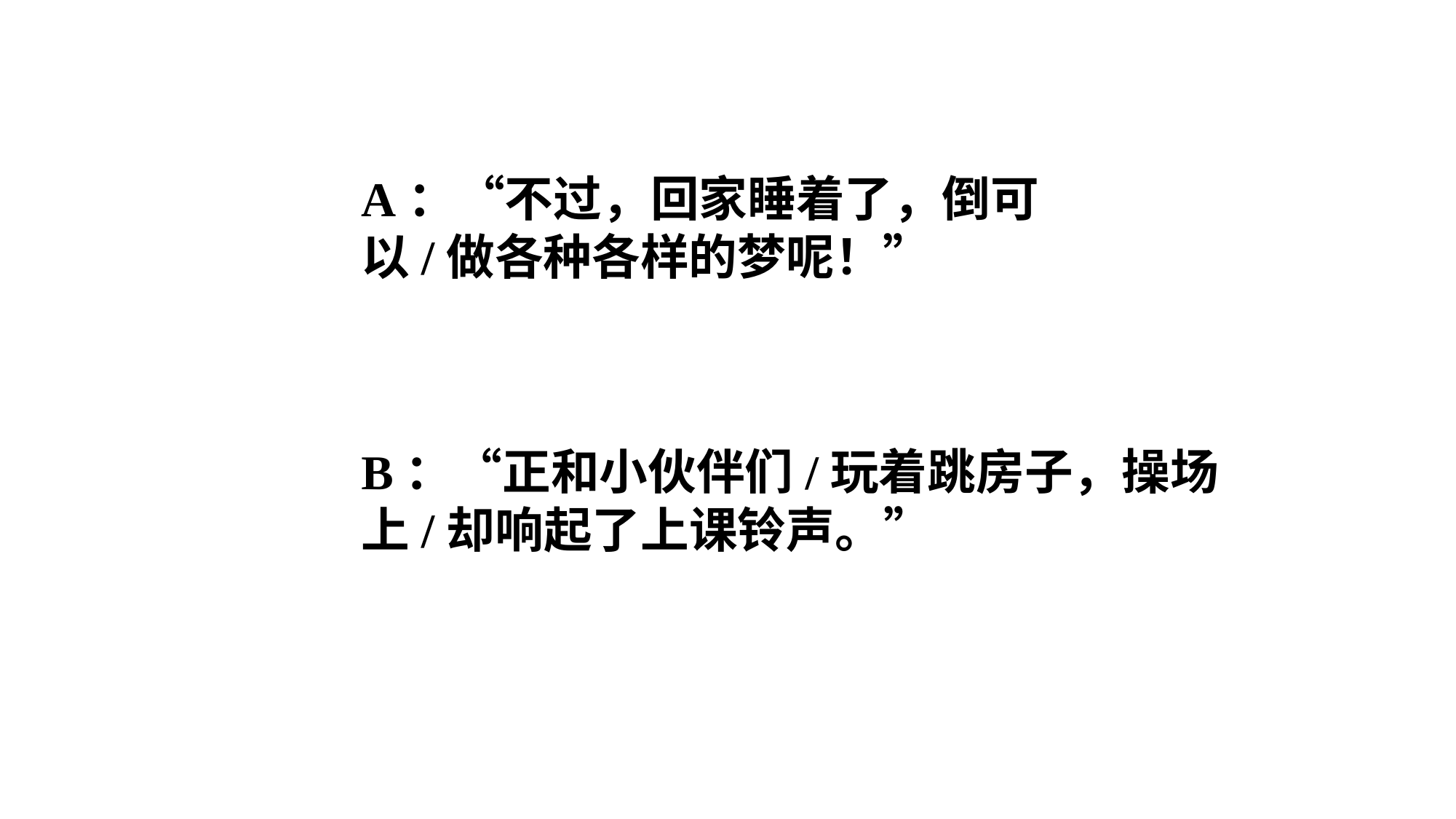

A：“不过，回家睡着了，倒可以/做各种各样的梦呢！”
B：“正和小伙伴们/玩着跳房子，操场上/却响起了上课铃声。”